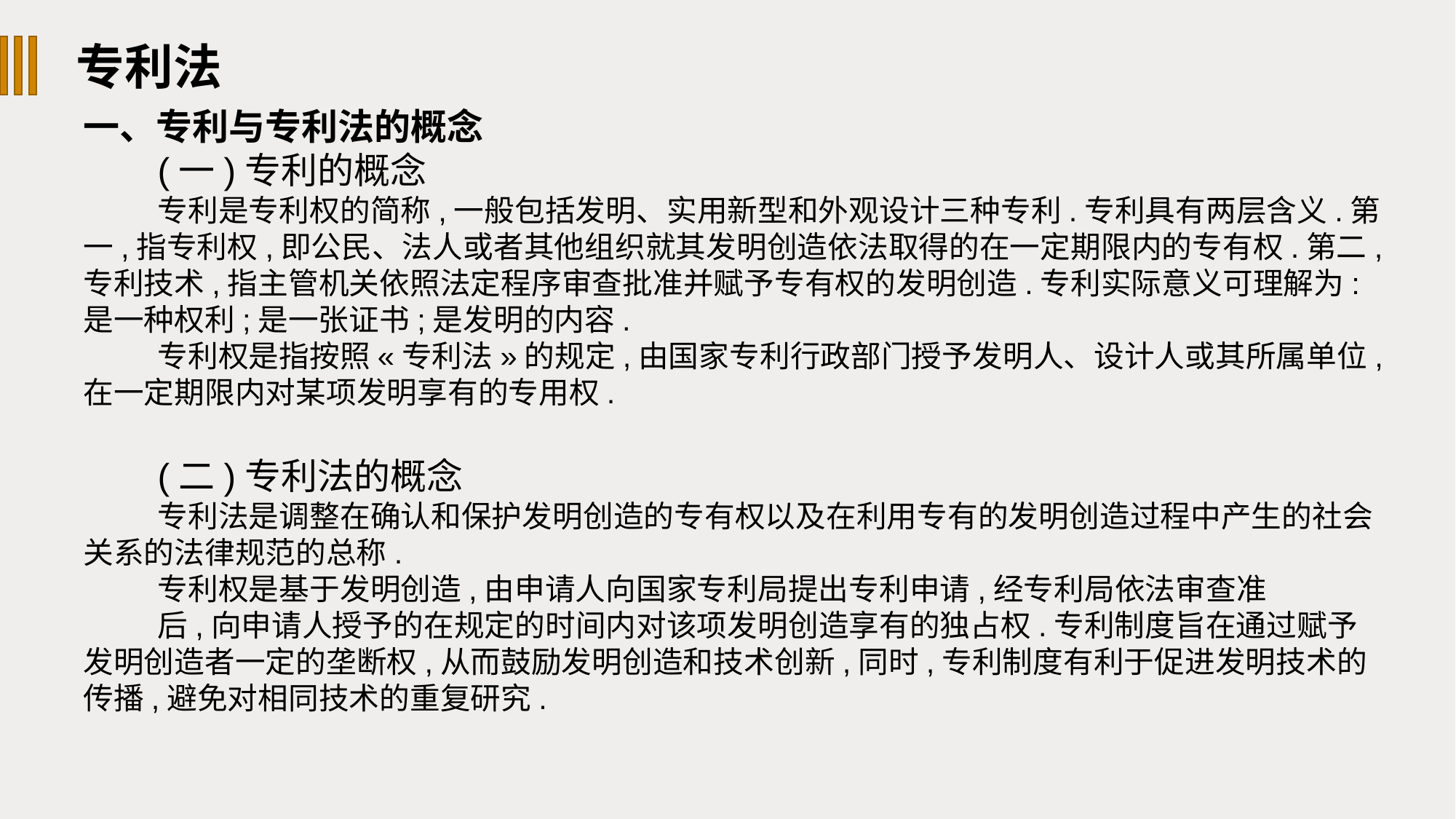

专利法

一、专利与专利法的概念
(一)专利的概念
专利是专利权的简称,一般包括发明、实用新型和外观设计三种专利.专利具有两层含义.第一,指专利权,即公民、法人或者其他组织就其发明创造依法取得的在一定期限内的专有权.第二,专利技术,指主管机关依照法定程序审查批准并赋予专有权的发明创造.专利实际意义可理解为:是一种权利;是一张证书;是发明的内容.
专利权是指按照«专利法»的规定,由国家专利行政部门授予发明人、设计人或其所属单位,在一定期限内对某项发明享有的专用权.

(二)专利法的概念
专利法是调整在确认和保护发明创造的专有权以及在利用专有的发明创造过程中产生的社会关系的法律规范的总称.
专利权是基于发明创造,由申请人向国家专利局提出专利申请,经专利局依法审查准
后,向申请人授予的在规定的时间内对该项发明创造享有的独占权.专利制度旨在通过赋予发明创造者一定的垄断权,从而鼓励发明创造和技术创新,同时,专利制度有利于促进发明技术的传播,避免对相同技术的重复研究.